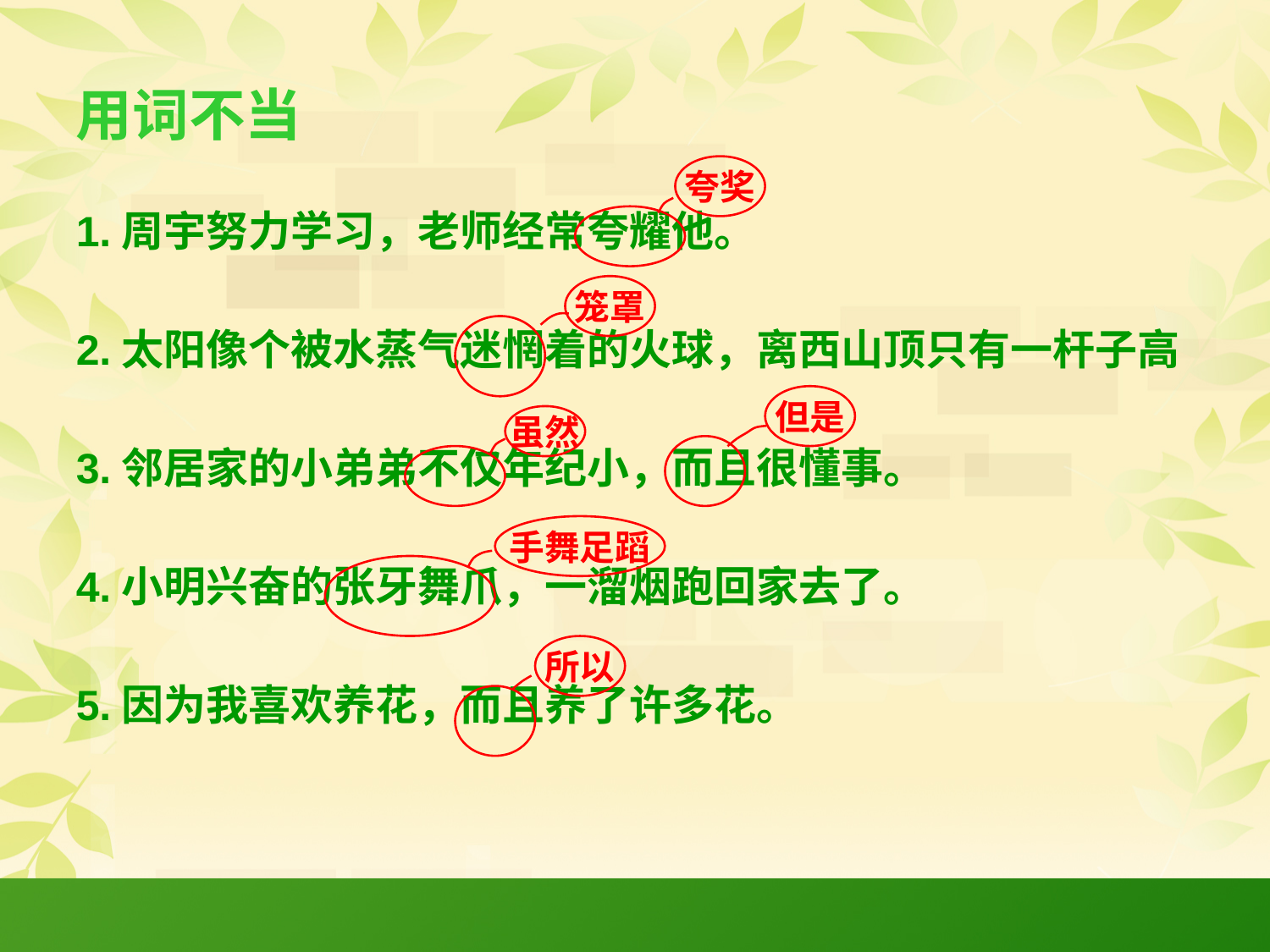

# 用词不当
夸奖

1.周宇努力学习，老师经常夸耀他。

2.太阳像个被水蒸气迷惘着的火球，离西山顶只有一杆子高

3.邻居家的小弟弟不仅年纪小，而且很懂事。

4.小明兴奋的张牙舞爪，一溜烟跑回家去了。

5.因为我喜欢养花，而且养了许多花。

笼罩

但是
虽然

手舞足蹈

所以